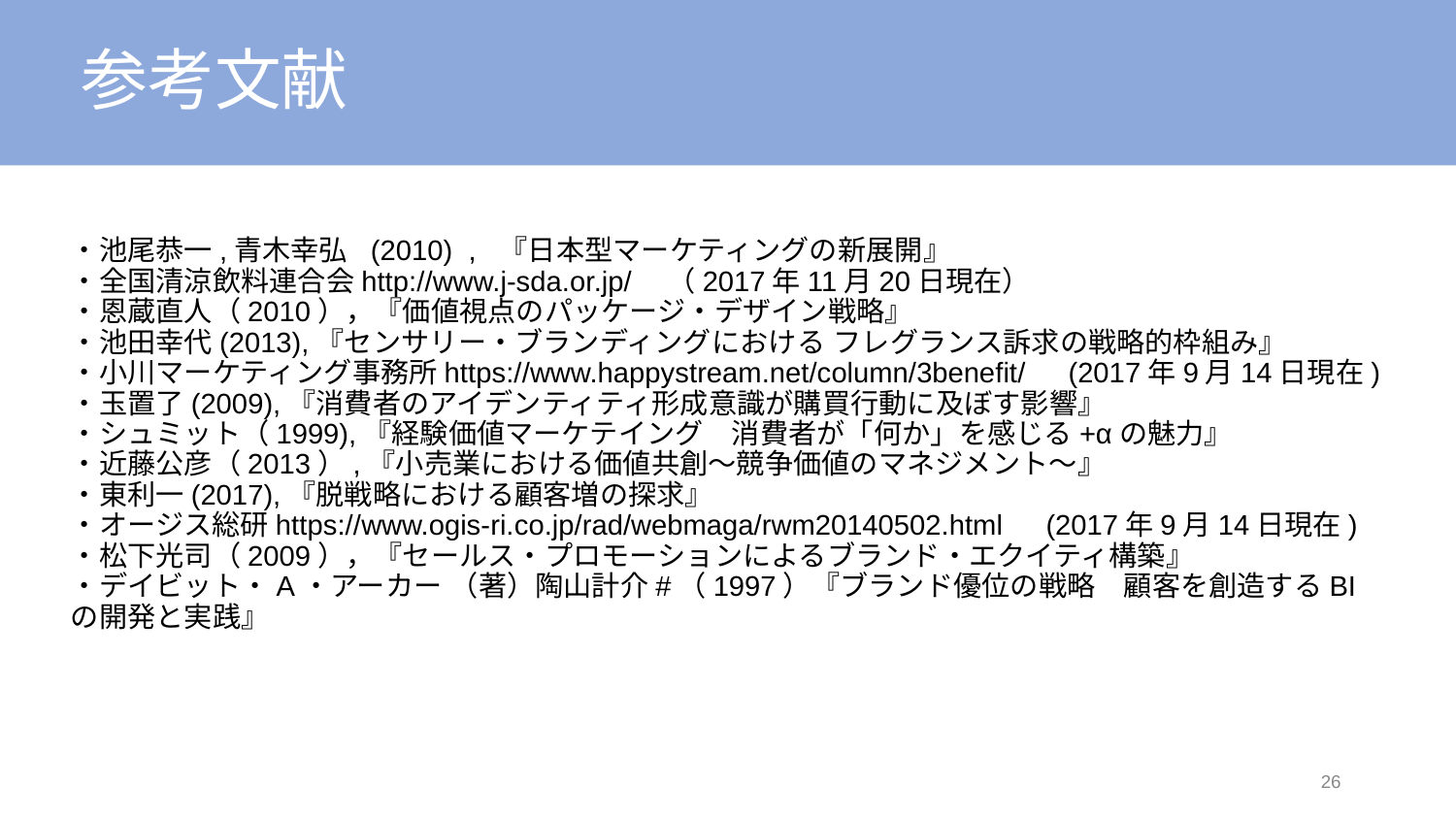

# 参考文献
・池尾恭一,青木幸弘  (2010)  ,  『日本型マーケティングの新展開』
・全国清涼飲料連合会http://www.j-sda.or.jp/　（2017年11月20日現在）
・恩蔵直人（2010），『価値視点のパッケージ・デザイン戦略』
・池田幸代(2013),『センサリー・ブランディングにおける フレグランス訴求の戦略的枠組み』
・小川マーケティング事務所https://www.happystream.net/column/3benefit/　(2017年9月14日現在)
・玉置了(2009),『消費者のアイデンティティ形成意識が購買行動に及ぼす影響』
・シュミット（1999),『経験価値マーケテイング　消費者が「何か」を感じる+αの魅力』
・近藤公彦（2013）,『小売業における価値共創〜競争価値のマネジメント〜』
・東利一(2017),『脱戦略における顧客増の探求』
・オージス総研https://www.ogis-ri.co.jp/rad/webmaga/rwm20140502.html　(2017年9月14日現在)
・松下光司（2009），『セールス・プロモーションによるブランド・エクイティ構築』
・デイビット・A・アーカー （著）陶山計介#（1997）『ブランド優位の戦略　顧客を創造するBIの開発と実践』
26